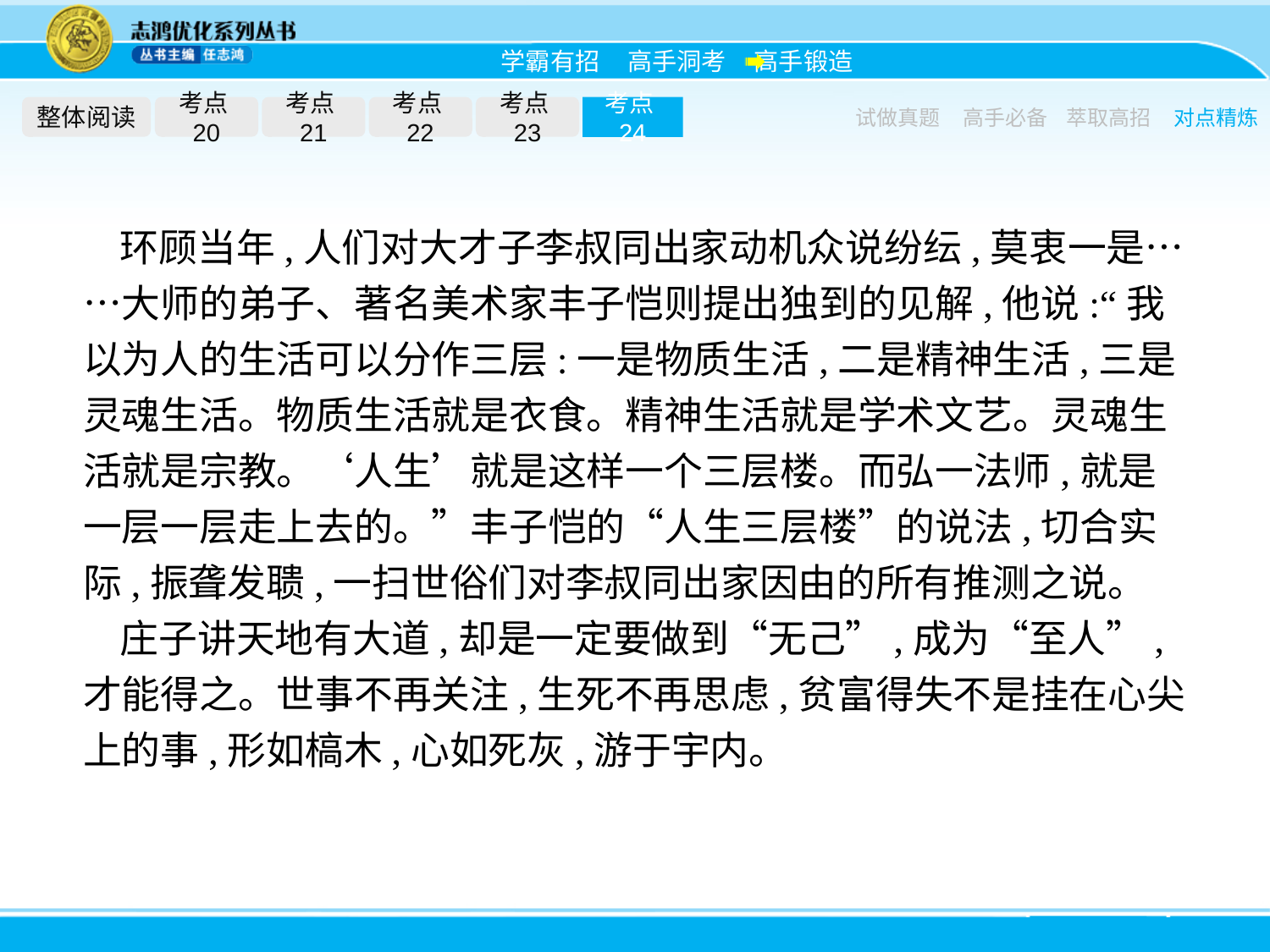

整体阅读
考点20
考点21
考点22
考点23
考点24
试做真题
高手必备
萃取高招
对点精炼
环顾当年,人们对大才子李叔同出家动机众说纷纭,莫衷一是……大师的弟子、著名美术家丰子恺则提出独到的见解,他说:“我以为人的生活可以分作三层:一是物质生活,二是精神生活,三是灵魂生活。物质生活就是衣食。精神生活就是学术文艺。灵魂生活就是宗教。‘人生’就是这样一个三层楼。而弘一法师,就是一层一层走上去的。”丰子恺的“人生三层楼”的说法,切合实际,振聋发聩,一扫世俗们对李叔同出家因由的所有推测之说。
庄子讲天地有大道,却是一定要做到“无己”,成为“至人”,才能得之。世事不再关注,生死不再思虑,贫富得失不是挂在心尖上的事,形如槁木,心如死灰,游于宇内。